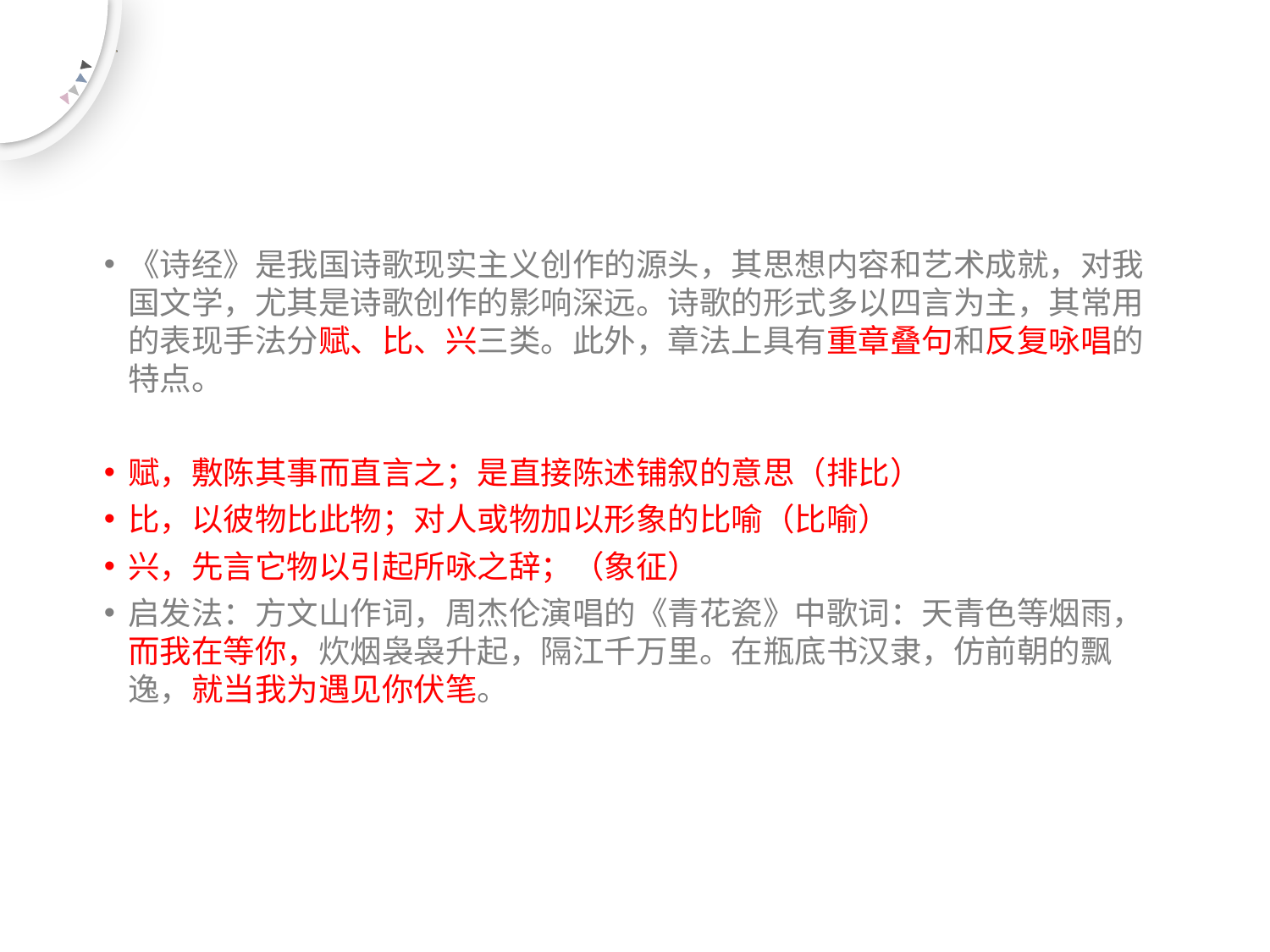

#
《诗经》是我国诗歌现实主义创作的源头，其思想内容和艺术成就，对我国文学，尤其是诗歌创作的影响深远。诗歌的形式多以四言为主，其常用的表现手法分赋、比、兴三类。此外，章法上具有重章叠句和反复咏唱的特点。

赋，敷陈其事而直言之；是直接陈述铺叙的意思（排比）
比，以彼物比此物；对人或物加以形象的比喻（比喻）
兴，先言它物以引起所咏之辞；（象征）
启发法：方文山作词，周杰伦演唱的《青花瓷》中歌词：天青色等烟雨，而我在等你，炊烟袅袅升起，隔江千万里。在瓶底书汉隶，仿前朝的飘逸，就当我为遇见你伏笔。